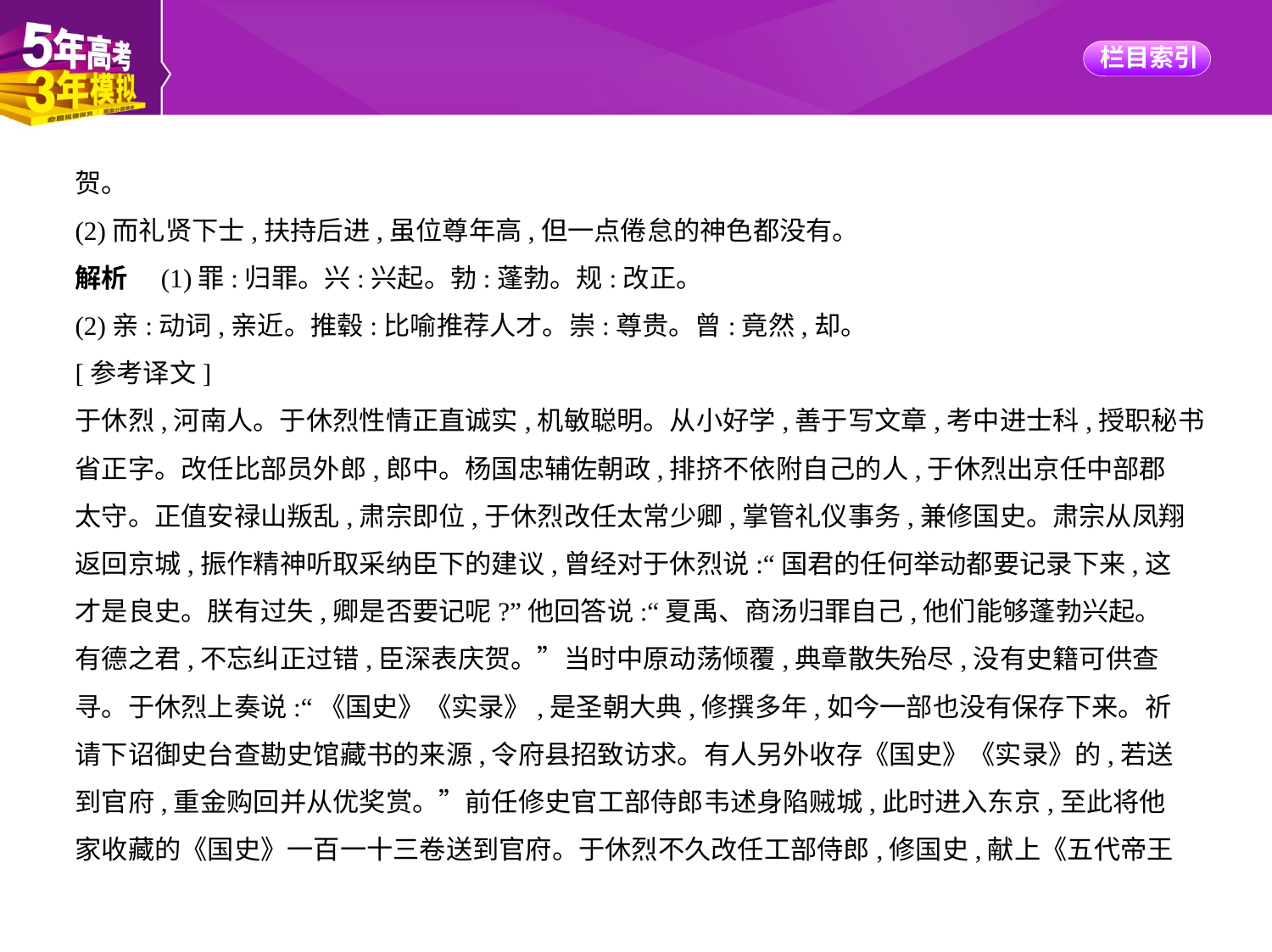

贺。
(2)而礼贤下士,扶持后进,虽位尊年高,但一点倦怠的神色都没有。
解析　(1)罪:归罪。兴:兴起。勃:蓬勃。规:改正。
(2)亲:动词,亲近。推毂:比喻推荐人才。崇:尊贵。曾:竟然,却。
[参考译文]
于休烈,河南人。于休烈性情正直诚实,机敏聪明。从小好学,善于写文章,考中进士科,授职秘书
省正字。改任比部员外郎,郎中。杨国忠辅佐朝政,排挤不依附自己的人,于休烈出京任中部郡
太守。正值安禄山叛乱,肃宗即位,于休烈改任太常少卿,掌管礼仪事务,兼修国史。肃宗从凤翔
返回京城,振作精神听取采纳臣下的建议,曾经对于休烈说:“国君的任何举动都要记录下来,这
才是良史。朕有过失,卿是否要记呢?”他回答说:“夏禹、商汤归罪自己,他们能够蓬勃兴起。
有德之君,不忘纠正过错,臣深表庆贺。”当时中原动荡倾覆,典章散失殆尽,没有史籍可供查
寻。于休烈上奏说:“《国史》《实录》,是圣朝大典,修撰多年,如今一部也没有保存下来。祈
请下诏御史台查勘史馆藏书的来源,令府县招致访求。有人另外收存《国史》《实录》的,若送
到官府,重金购回并从优奖赏。”前任修史官工部侍郎韦述身陷贼城,此时进入东京,至此将他
家收藏的《国史》一百一十三卷送到官府。于休烈不久改任工部侍郎,修国史,献上《五代帝王